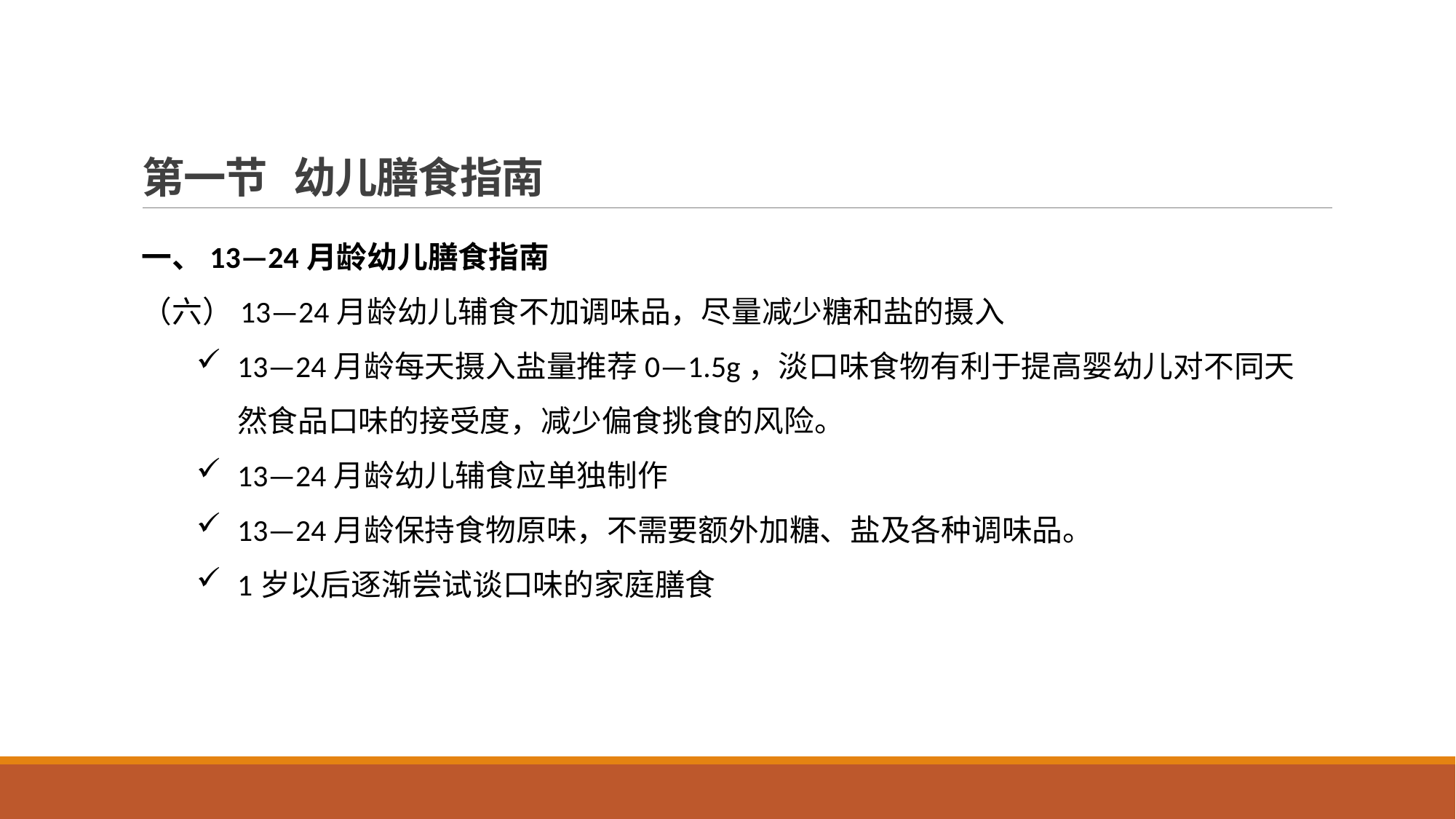

# 第一节   幼儿膳食指南
一、13—24月龄幼儿膳食指南
（六）13—24月龄幼儿辅食不加调味品，尽量减少糖和盐的摄入
13—24月龄每天摄入盐量推荐0—1.5g，淡口味食物有利于提高婴幼儿对不同天然食品口味的接受度，减少偏食挑食的风险。
13—24月龄幼儿辅食应单独制作
13—24月龄保持食物原味，不需要额外加糖、盐及各种调味品。
1岁以后逐渐尝试谈口味的家庭膳食